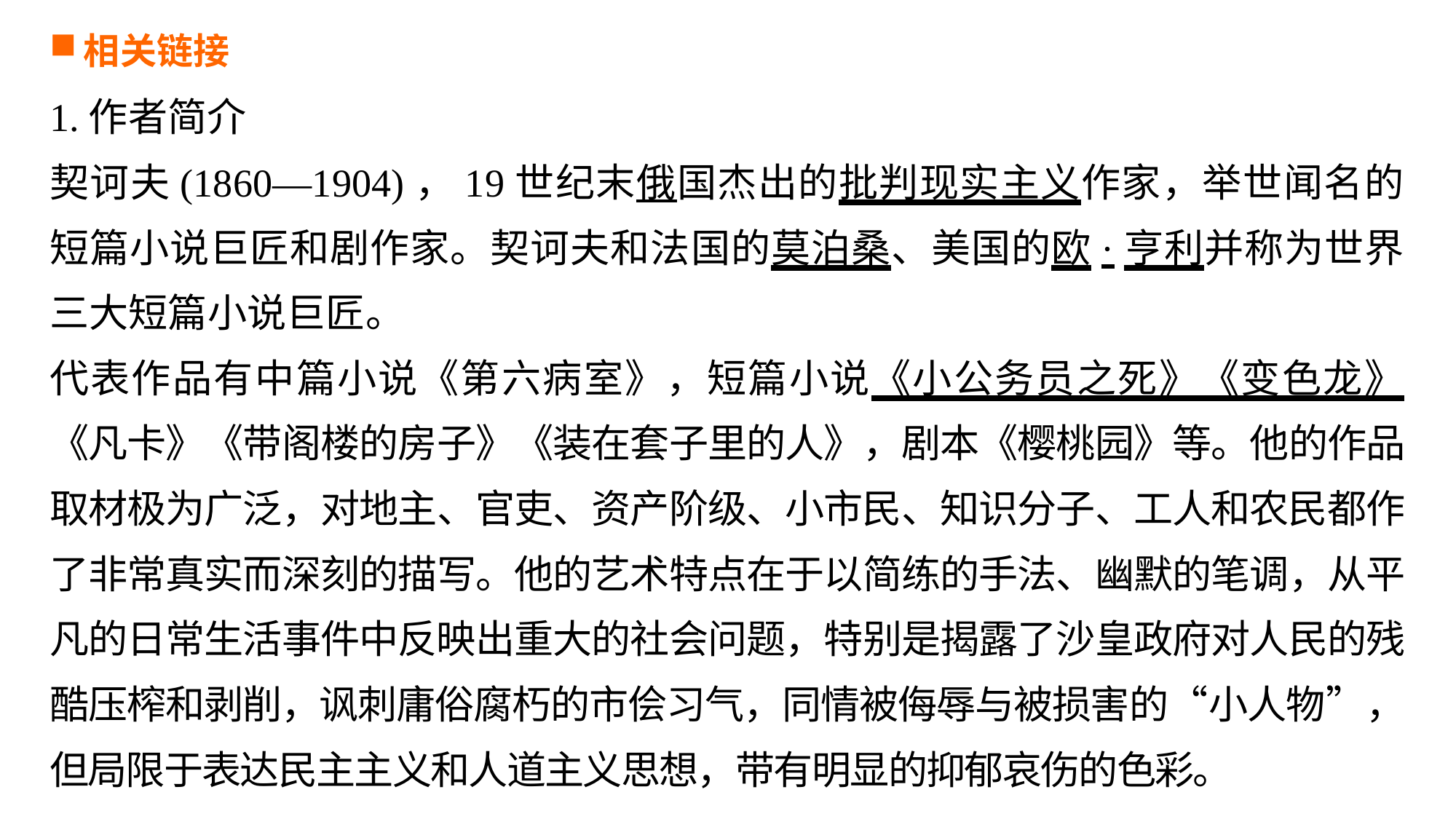

相关链接
1.作者简介
契诃夫(1860—1904)，19世纪末俄国杰出的批判现实主义作家，举世闻名的短篇小说巨匠和剧作家。契诃夫和法国的莫泊桑、美国的欧·亨利并称为世界三大短篇小说巨匠。
代表作品有中篇小说《第六病室》，短篇小说《小公务员之死》《变色龙》《凡卡》《带阁楼的房子》《装在套子里的人》，剧本《樱桃园》等。他的作品取材极为广泛，对地主、官吏、资产阶级、小市民、知识分子、工人和农民都作了非常真实而深刻的描写。他的艺术特点在于以简练的手法、幽默的笔调，从平凡的日常生活事件中反映出重大的社会问题，特别是揭露了沙皇政府对人民的残酷压榨和剥削，讽刺庸俗腐朽的市侩习气，同情被侮辱与被损害的“小人物”，但局限于表达民主主义和人道主义思想，带有明显的抑郁哀伤的色彩。